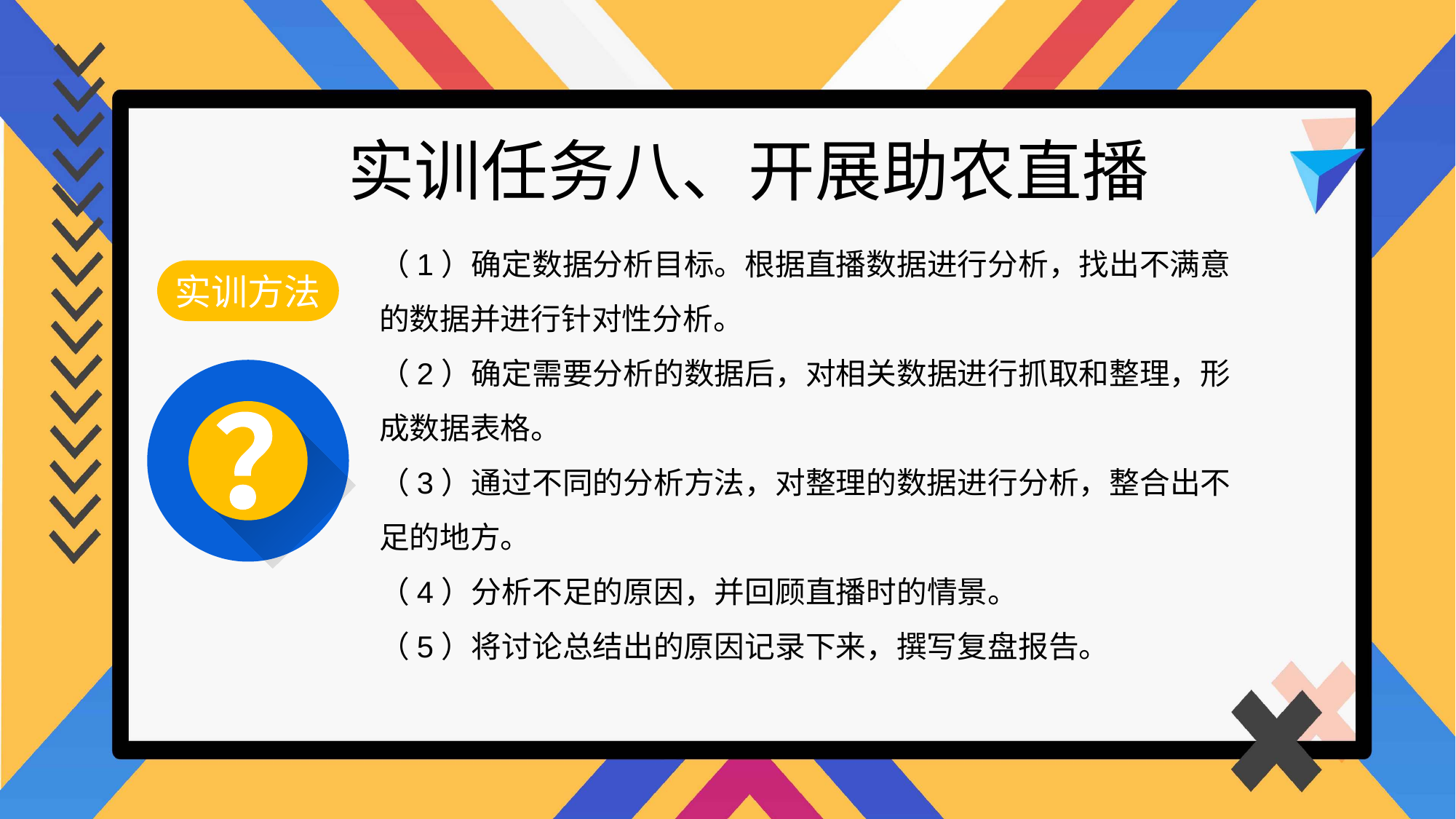

实训任务八、开展助农直播
（1）确定数据分析目标。根据直播数据进行分析，找出不满意的数据并进行针对性分析。
（2）确定需要分析的数据后，对相关数据进行抓取和整理，形成数据表格。
（3）通过不同的分析方法，对整理的数据进行分析，整合出不足的地方。
（4）分析不足的原因，并回顾直播时的情景。
（5）将讨论总结出的原因记录下来，撰写复盘报告。
实训方法